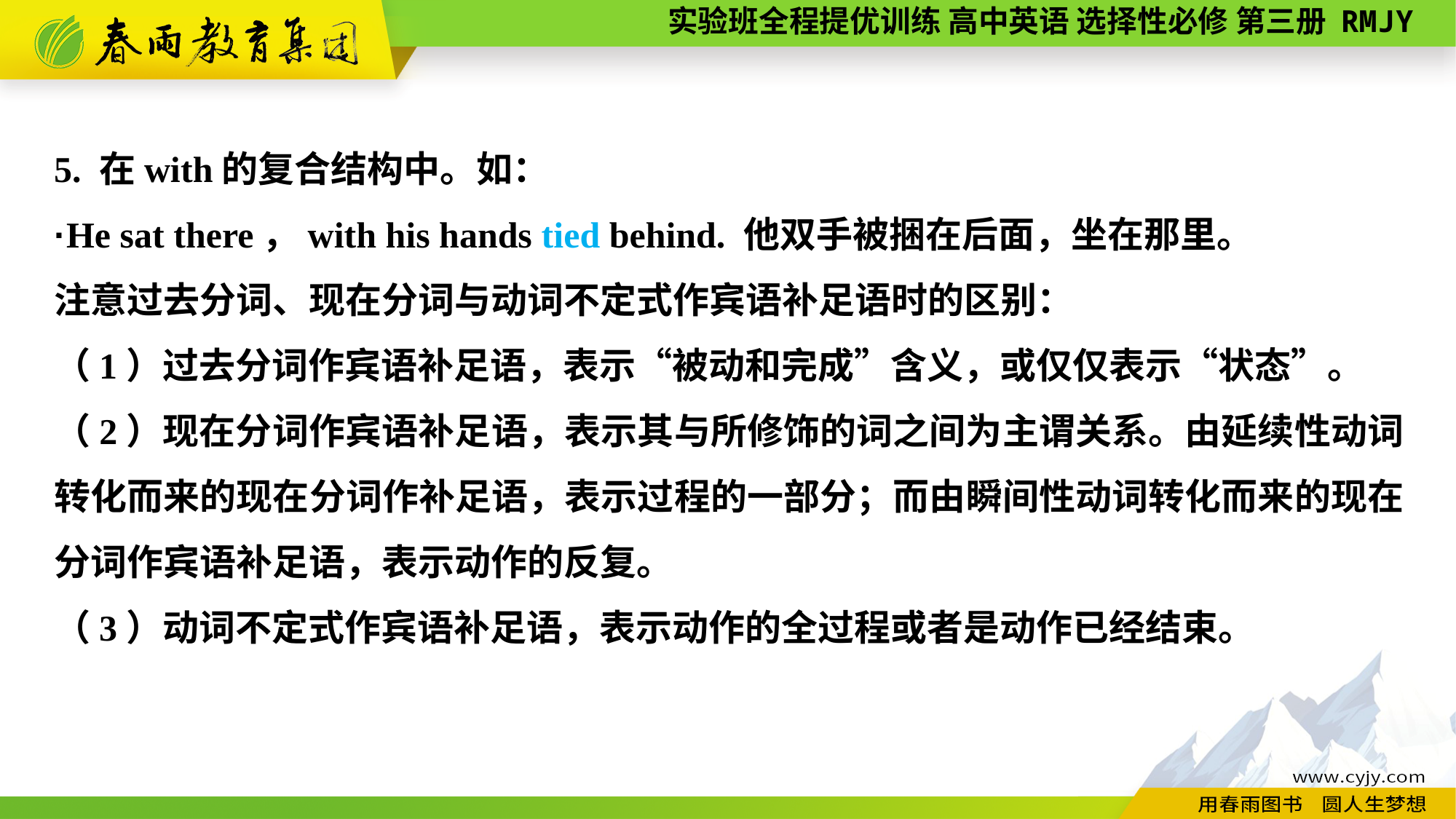

5. 在with的复合结构中。如：
·He sat there，with his hands tied behind. 他双手被捆在后面，坐在那里。
注意过去分词、现在分词与动词不定式作宾语补足语时的区别：
（1）过去分词作宾语补足语，表示“被动和完成”含义，或仅仅表示“状态”。
（2）现在分词作宾语补足语，表示其与所修饰的词之间为主谓关系。由延续性动词转化而来的现在分词作补足语，表示过程的一部分；而由瞬间性动词转化而来的现在分词作宾语补足语，表示动作的反复。
（3）动词不定式作宾语补足语，表示动作的全过程或者是动作已经结束。